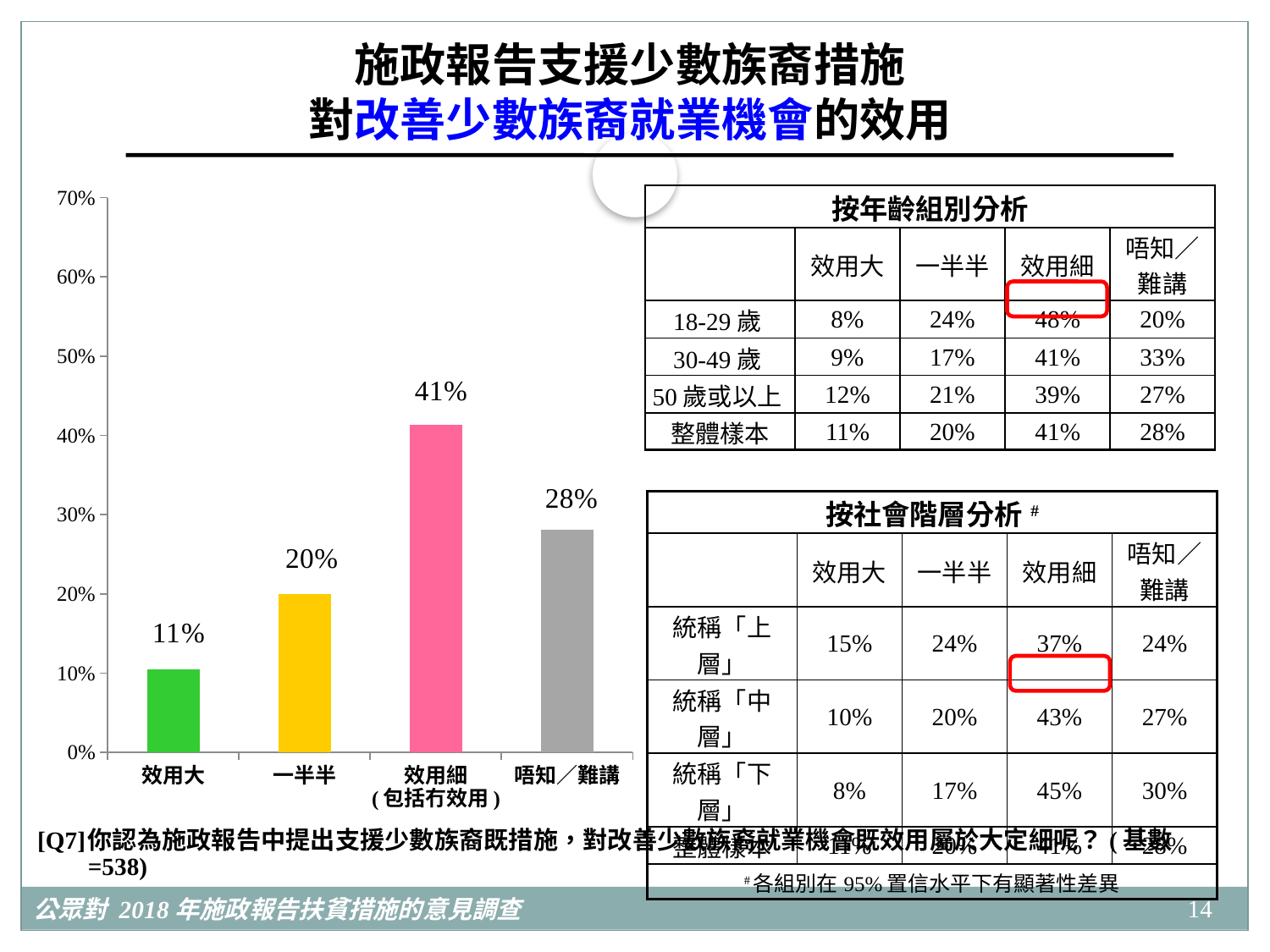

施政報告支援少數族裔措施
對改善少數族裔就業機會的效用

### Chart

| Category |  |
|---|---|
| 效用大 | 0.10531671082149774 |
| 一半半 | 0.19977321096374176 |
| 效用細
(包括冇效用) | 0.4138881174680343 |
| 唔知／難講 | 0.28102196074672625 |
| 按年齡組別分析 |  |  |  |  |
| --- | --- | --- | --- | --- |
|  | 效用大 | 一半半 | 效用細 | 唔知／ 難講 |
| 18-29歲 | 8% | 24% | 48% | 20% |
| 30-49歲 | 9% | 17% | 41% | 33% |
| 50歲或以上 | 12% | 21% | 39% | 27% |
| 整體樣本 | 11% | 20% | 41% | 28% |

| 按社會階層分析# |  |  |  |  |
| --- | --- | --- | --- | --- |
|  | 效用大 | 一半半 | 效用細 | 唔知／ 難講 |
| 統稱「上層」 | 15% | 24% | 37% | 24% |
| 統稱「中層」 | 10% | 20% | 43% | 27% |
| 統稱「下層」 | 8% | 17% | 45% | 30% |
| 整體樣本 | 11% | 20% | 41% | 28% |
| #各組別在95%置信水平下有顯著性差異 |  |  |  |  |

[Q7]	你認為施政報告中提出支援少數族裔既措施，對改善少數族裔就業機會既效用屬於大定細呢？(基數=538)